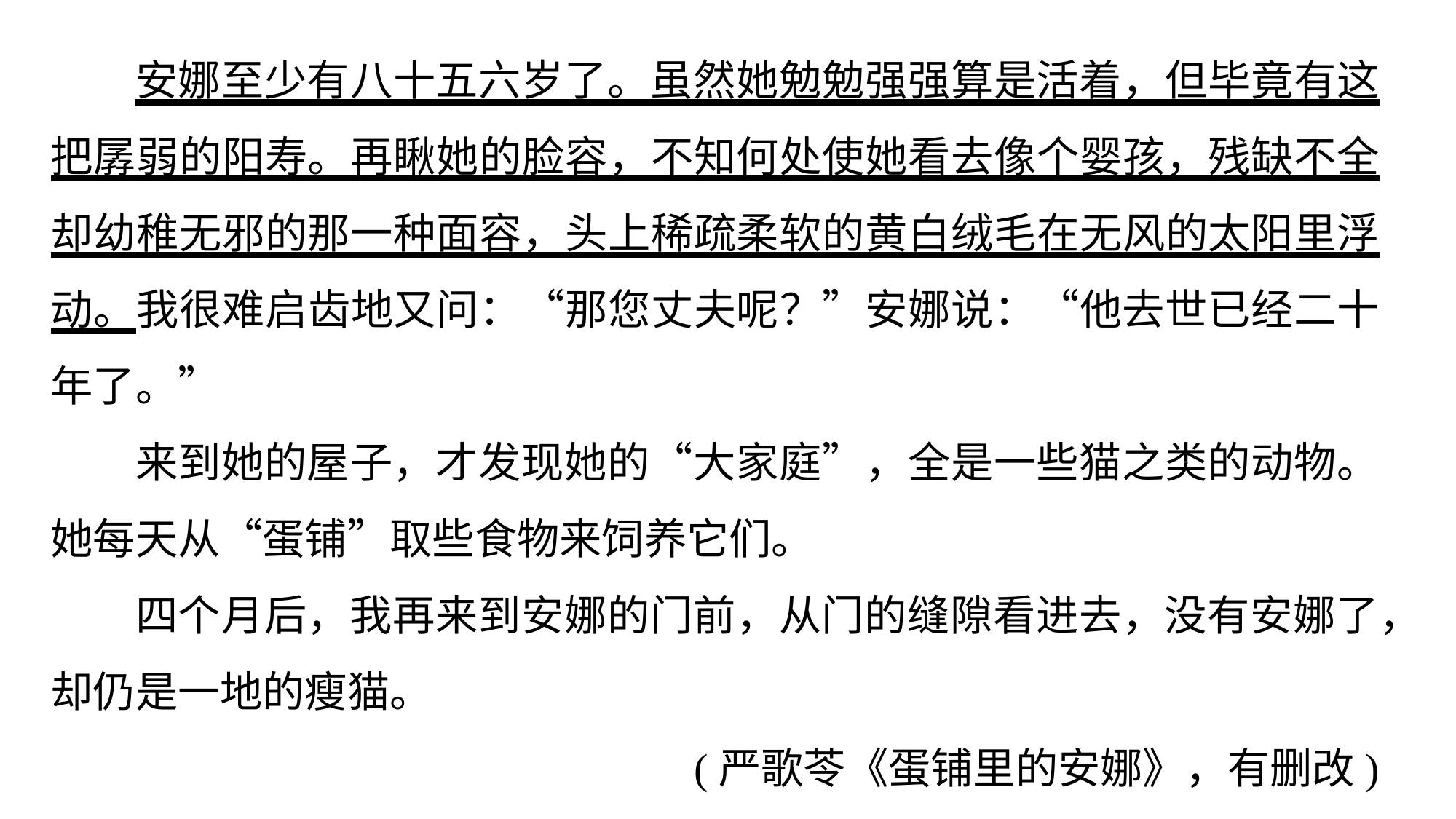

安娜至少有八十五六岁了。虽然她勉勉强强算是活着，但毕竟有这把孱弱的阳寿。再瞅她的脸容，不知何处使她看去像个婴孩，残缺不全却幼稚无邪的那一种面容，头上稀疏柔软的黄白绒毛在无风的太阳里浮动。我很难启齿地又问：“那您丈夫呢？”安娜说：“他去世已经二十年了。”
来到她的屋子，才发现她的“大家庭”，全是一些猫之类的动物。她每天从“蛋铺”取些食物来饲养它们。
四个月后，我再来到安娜的门前，从门的缝隙看进去，没有安娜了，却仍是一地的瘦猫。
(严歌苓《蛋铺里的安娜》，有删改)